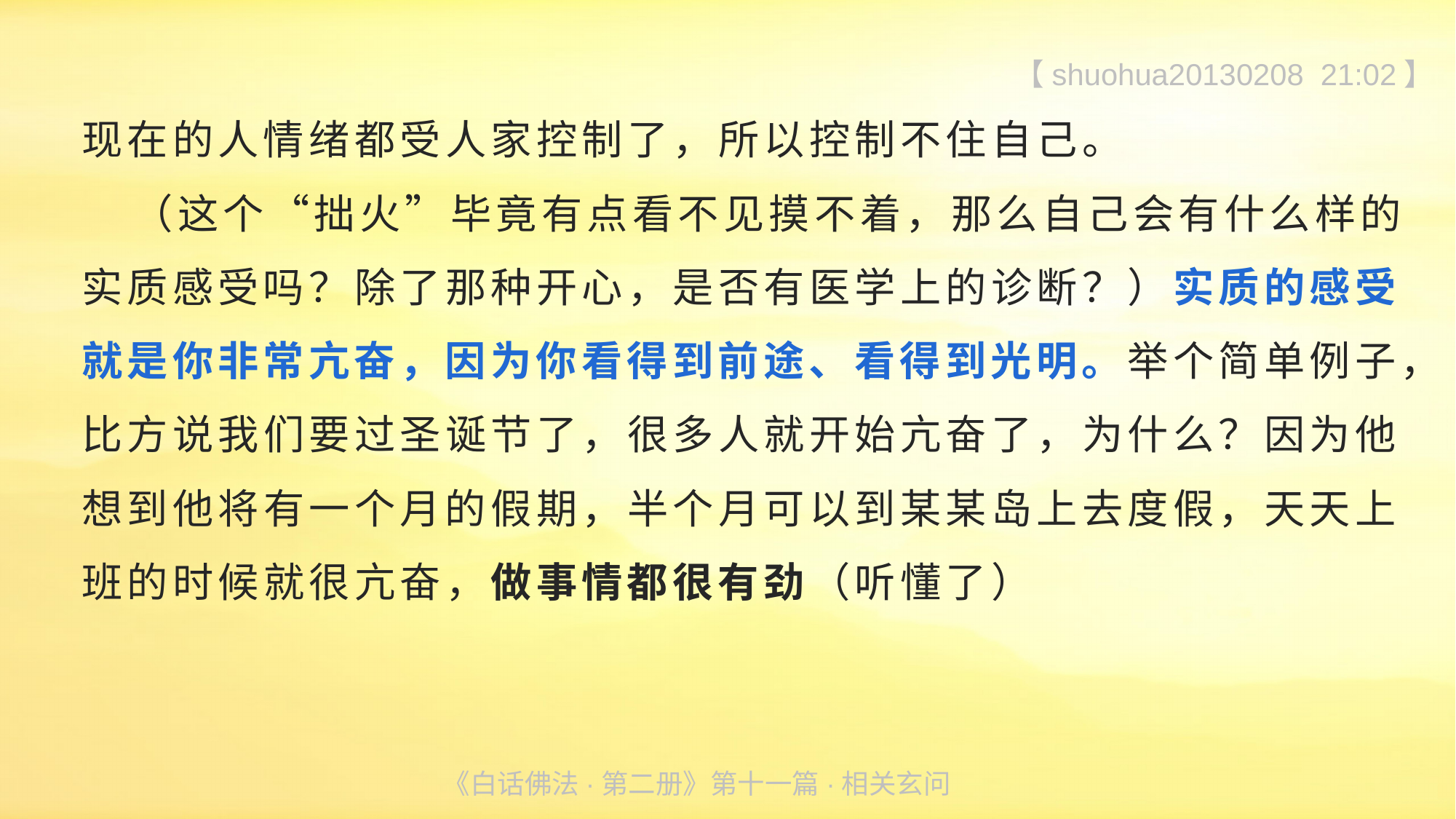

【shuohua20130208  21:02】
现在的人情绪都受人家控制了，所以控制不住自己。
   （这个“拙火”毕竟有点看不见摸不着，那么自己会有什么样的实质感受吗？除了那种开心，是否有医学上的诊断？）实质的感受就是你非常亢奋，因为你看得到前途、看得到光明。举个简单例子，比方说我们要过圣诞节了，很多人就开始亢奋了，为什么？因为他想到他将有一个月的假期，半个月可以到某某岛上去度假，天天上班的时候就很亢奋，做事情都很有劲（听懂了）
《白话佛法·第二册》第十一篇·相关玄问